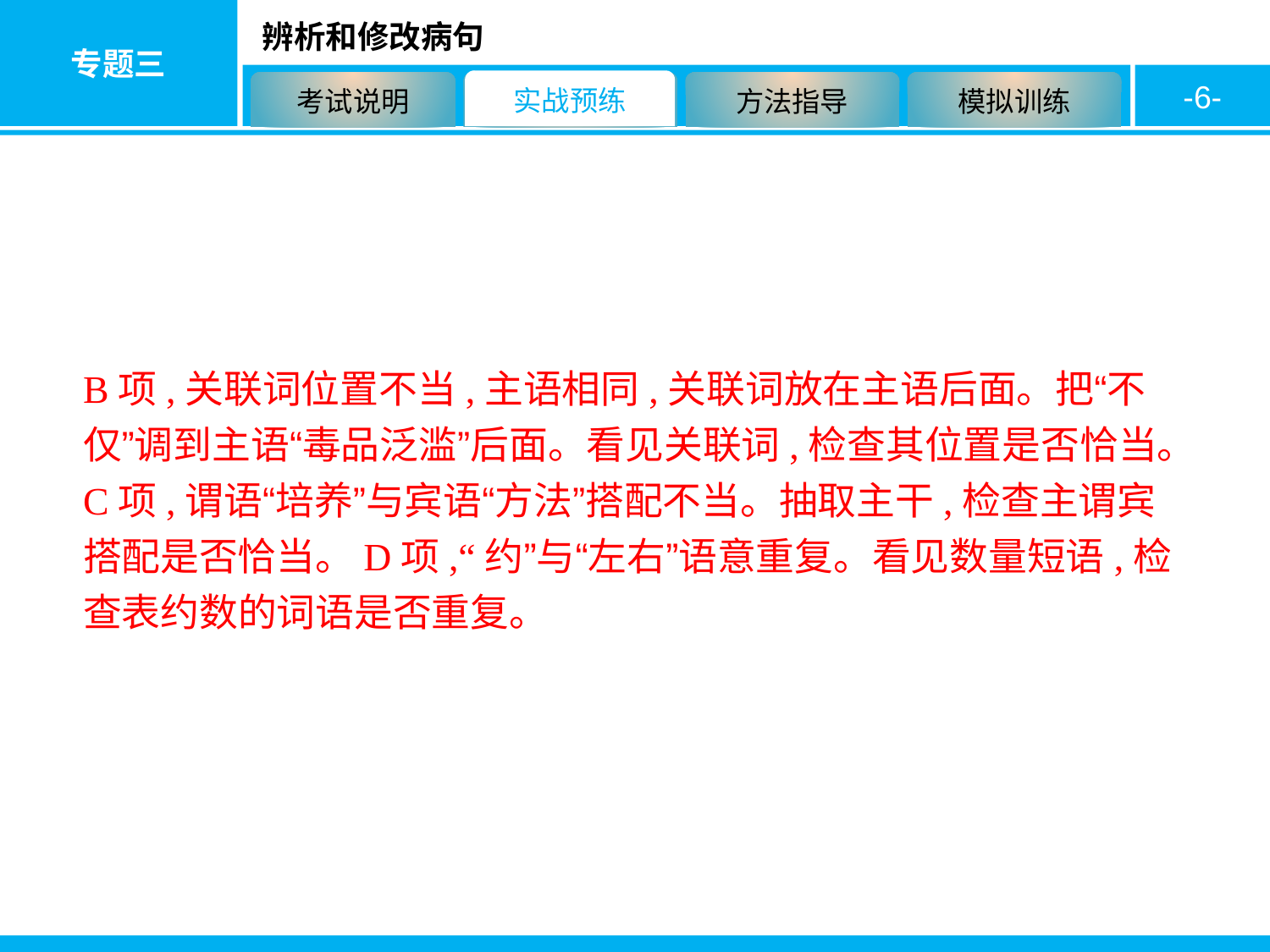

-6-
B项,关联词位置不当,主语相同,关联词放在主语后面。把“不仅”调到主语“毒品泛滥”后面。看见关联词,检查其位置是否恰当。C项,谓语“培养”与宾语“方法”搭配不当。抽取主干,检查主谓宾搭配是否恰当。D项,“约”与“左右”语意重复。看见数量短语,检查表约数的词语是否重复。